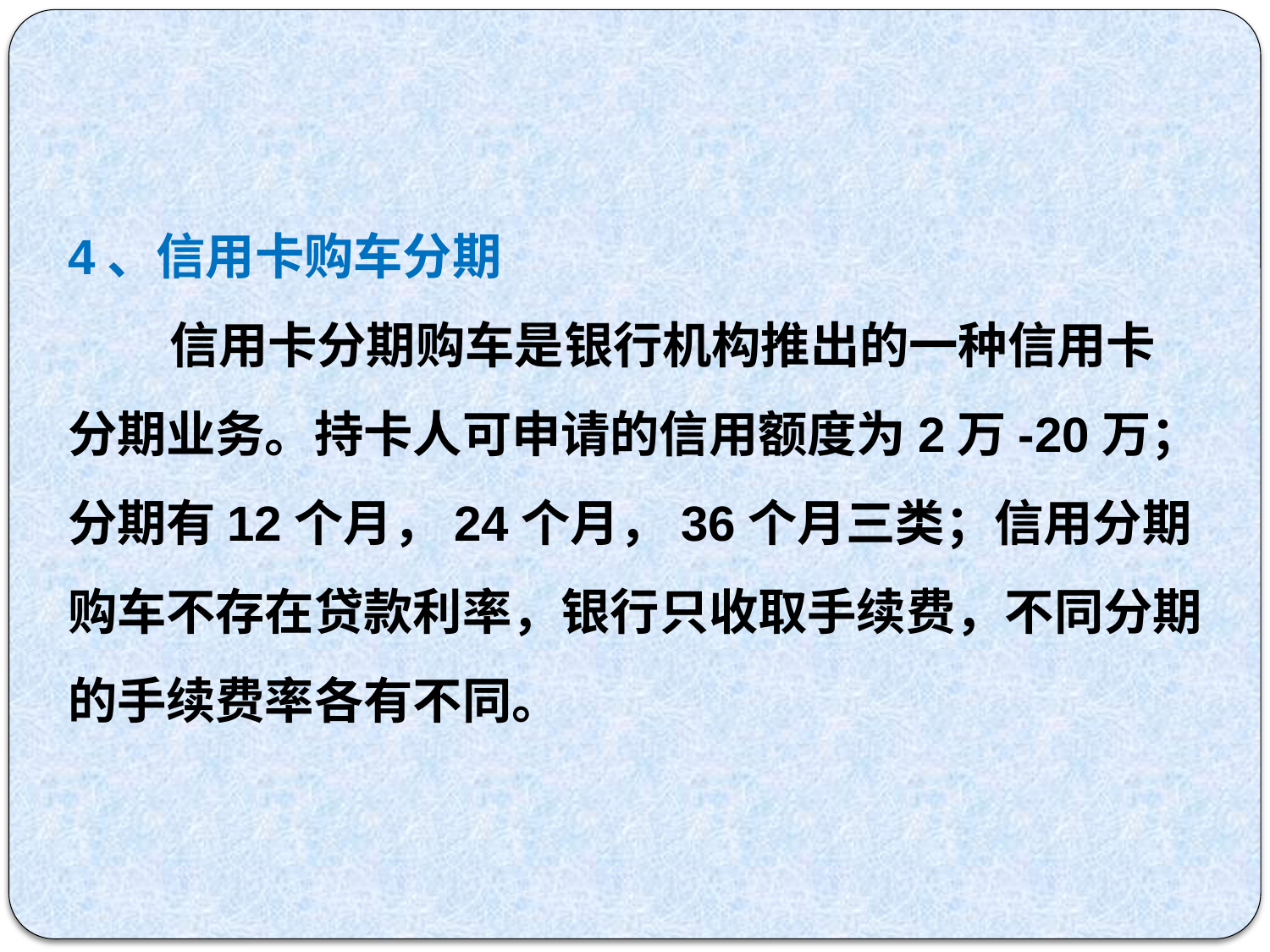

4、信用卡购车分期
        信用卡分期购车是银行机构推出的一种信用卡分期业务。持卡人可申请的信用额度为2万-20万；分期有12个月，24个月，36个月三类；信用分期购车不存在贷款利率，银行只收取手续费，不同分期的手续费率各有不同。